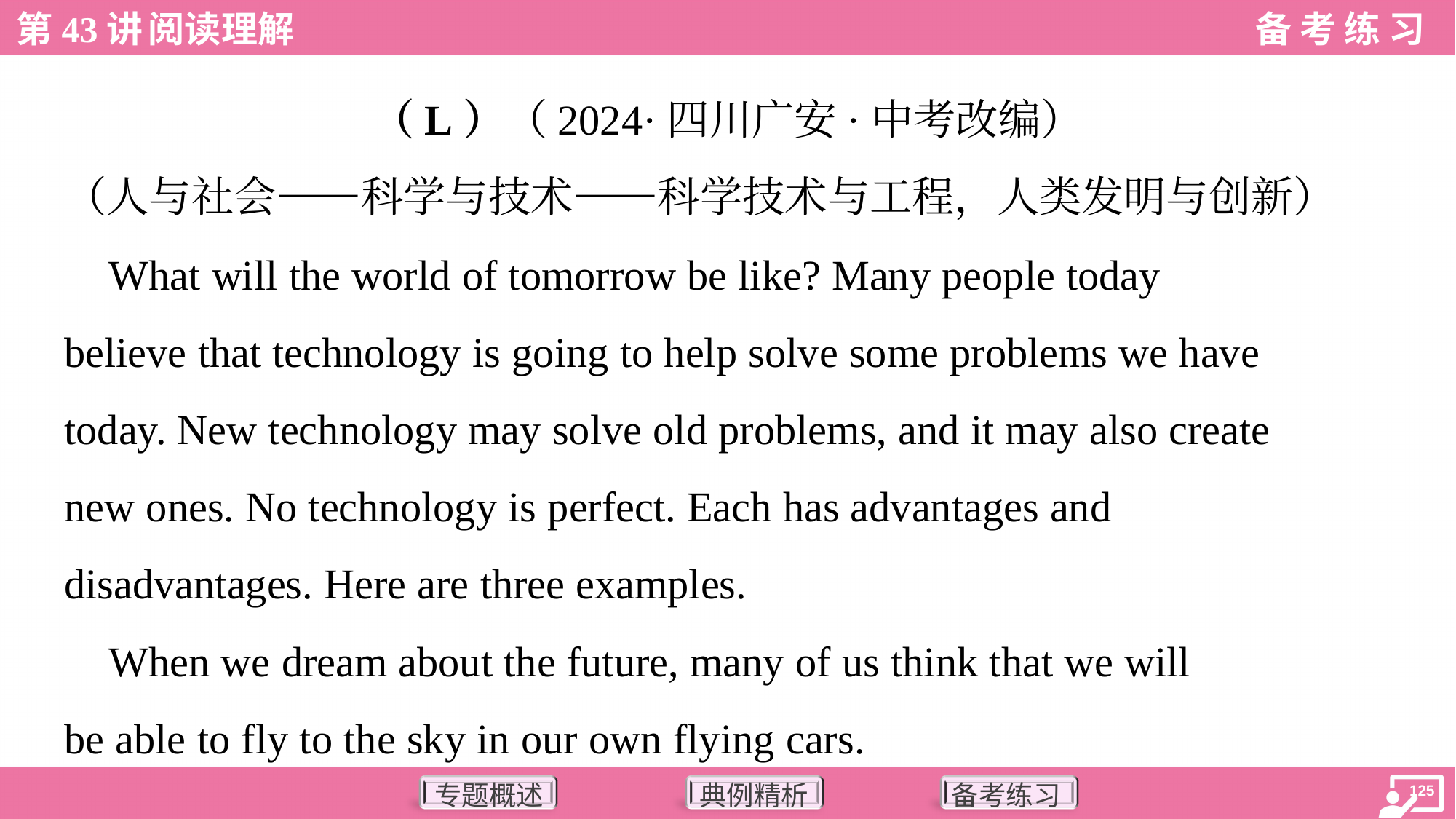

（L）（2024·四川广安·中考改编）
（人与社会——科学与技术——科学技术与工程，人类发明与创新）
    What will the world of tomorrow be like? Many people today
believe that technology is going to help solve some problems we have
today. New technology may solve old problems, and it may also create
new ones. No technology is perfect. Each has advantages and
disadvantages. Here are three examples.
    When we dream about the future, many of us think that we will
be able to fly to the sky in our own flying cars.